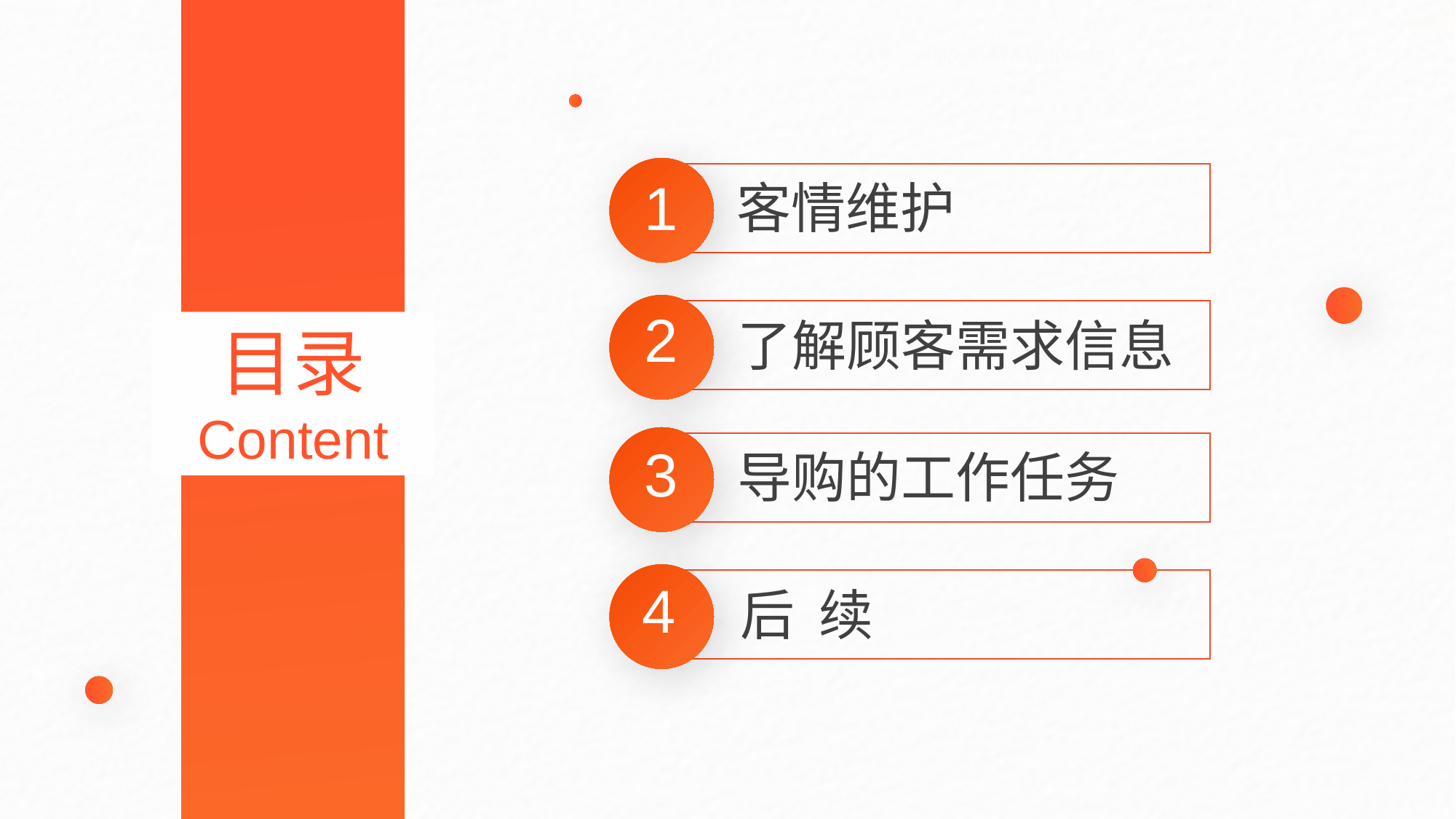

https://www.ypppt.com/

1
客情维护

2

了解顾客需求信息
目录
Content

3

导购的工作任务

4

后  续